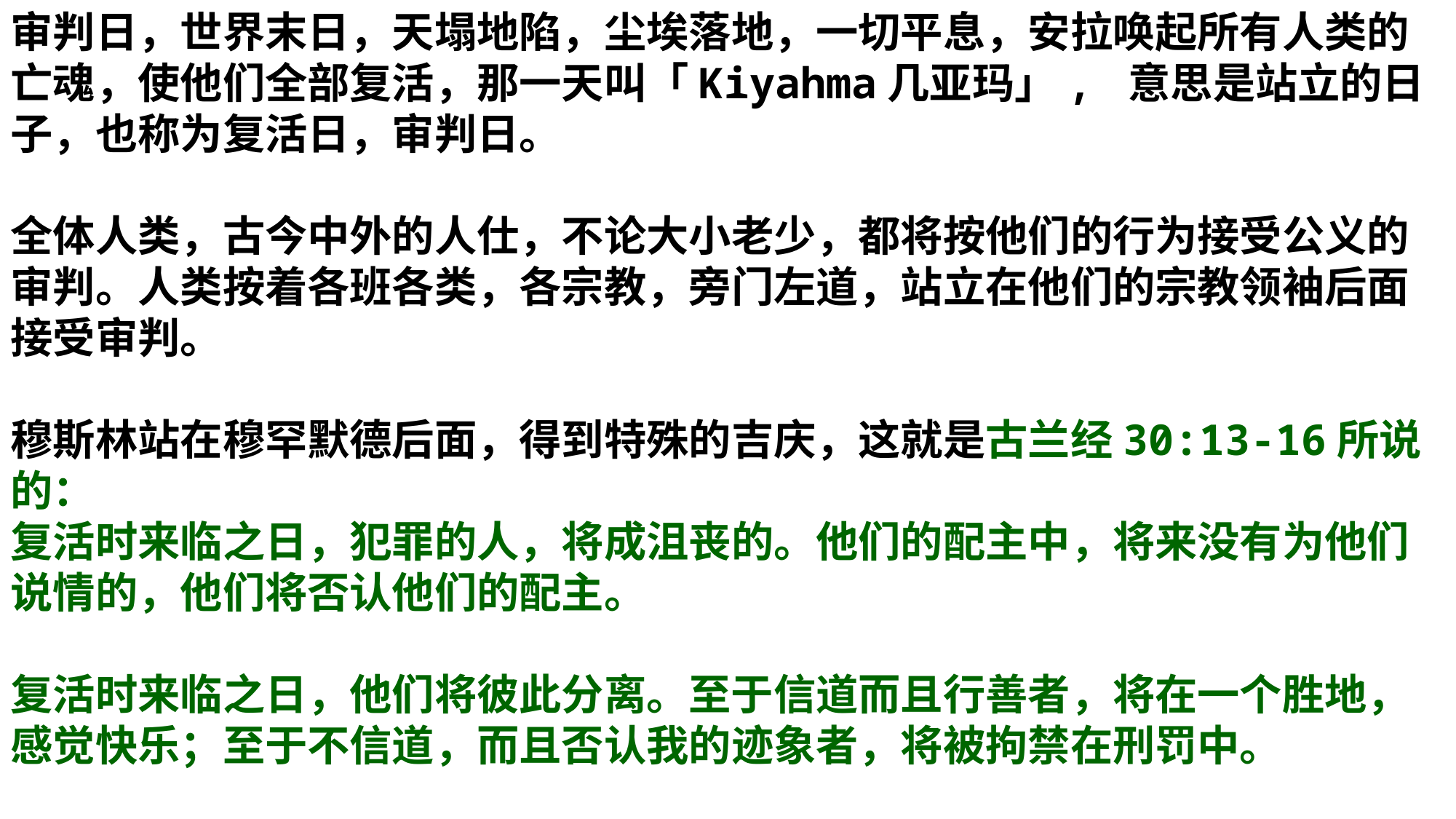

审判日，世界末日，天塌地陷，尘埃落地，一切平息，安拉唤起所有人类的亡魂，使他们全部复活，那一天叫「Kiyahma几亚玛」, 意思是站立的日子，也称为复活日，审判日。

全体人类，古今中外的人仕，不论大小老少，都将按他们的行为接受公义的审判。人类按着各班各类，各宗教，旁门左道，站立在他们的宗教领袖后面接受审判。

穆斯林站在穆罕默德后面，得到特殊的吉庆，这就是古兰经30:13-16所说的：
复活时来临之日，犯罪的人，将成沮丧的。他们的配主中，将来没有为他们说情的，他们将否认他们的配主。

复活时来临之日，他们将彼此分离。至于信道而且行善者，将在一个胜地，感觉快乐；至于不信道，而且否认我的迹象者，将被拘禁在刑罚中。